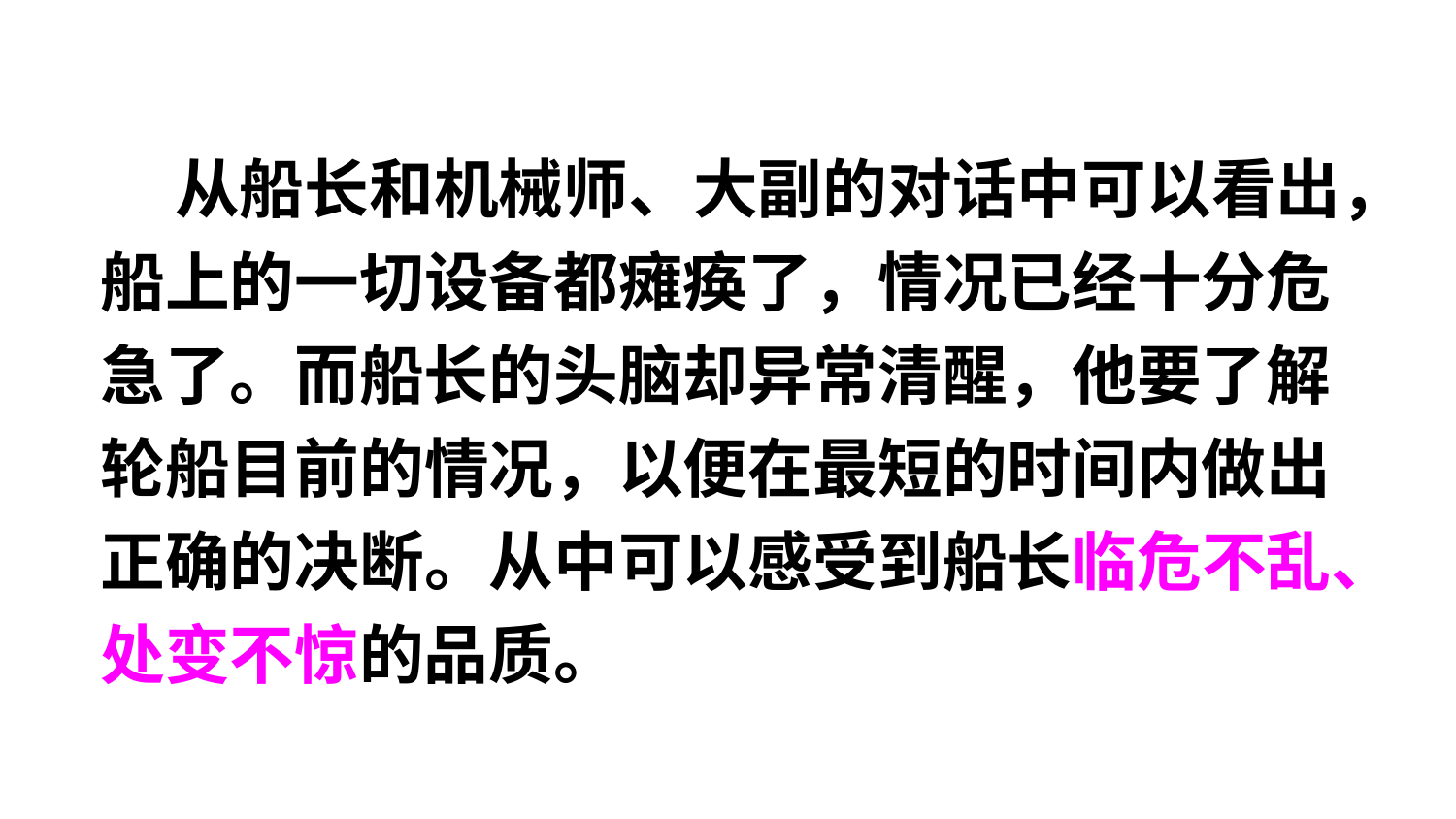

从船长和机械师、大副的对话中可以看出，船上的一切设备都瘫痪了，情况已经十分危急了。而船长的头脑却异常清醒，他要了解轮船目前的情况，以便在最短的时间内做出正确的决断。从中可以感受到船长临危不乱、处变不惊的品质。